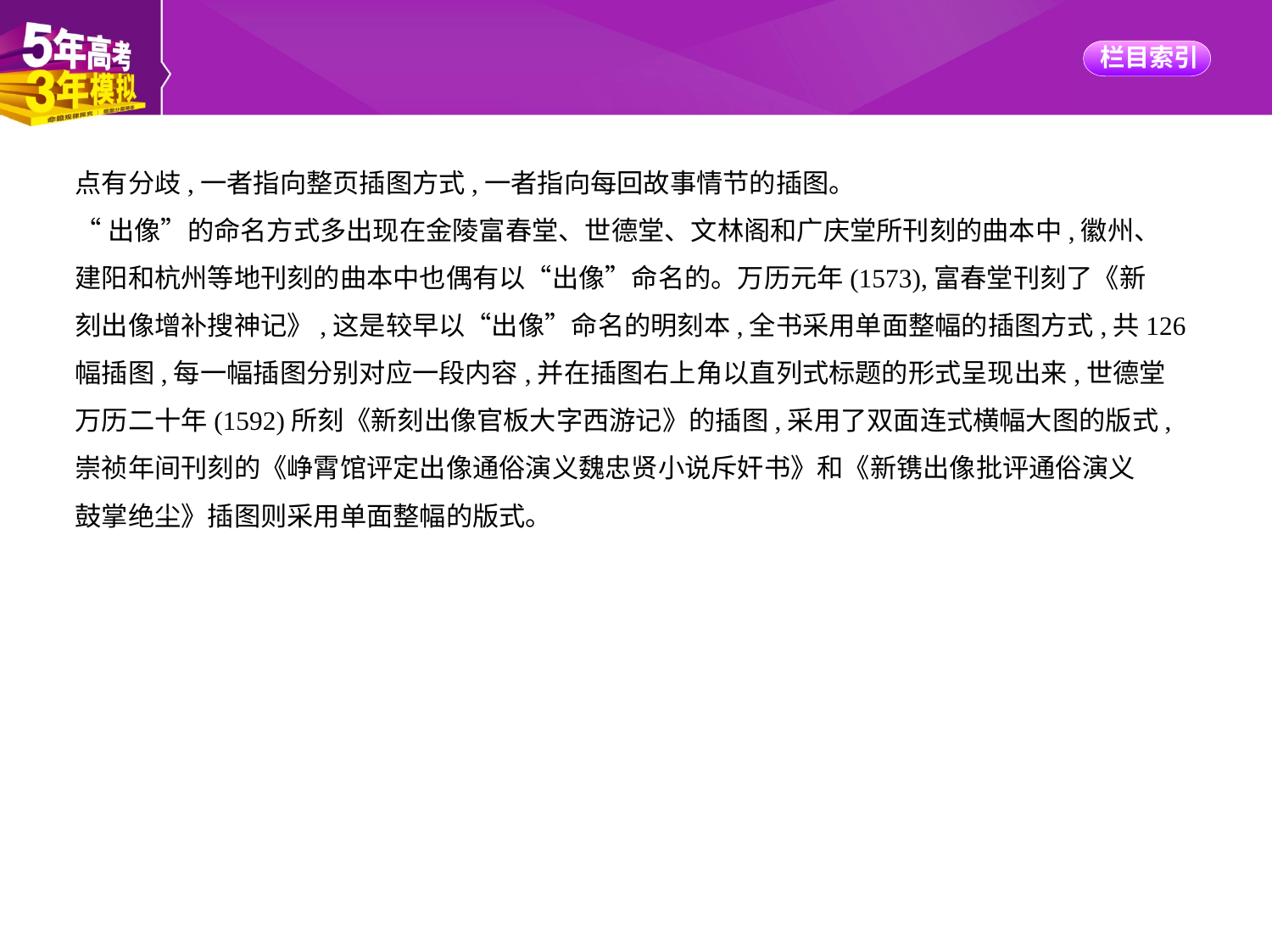

点有分歧,一者指向整页插图方式,一者指向每回故事情节的插图。
“出像”的命名方式多出现在金陵富春堂、世德堂、文林阁和广庆堂所刊刻的曲本中,徽州、
建阳和杭州等地刊刻的曲本中也偶有以“出像”命名的。万历元年(1573),富春堂刊刻了《新
刻出像增补搜神记》,这是较早以“出像”命名的明刻本,全书采用单面整幅的插图方式,共126
幅插图,每一幅插图分别对应一段内容,并在插图右上角以直列式标题的形式呈现出来,世德堂
万历二十年(1592)所刻《新刻出像官板大字西游记》的插图,采用了双面连式横幅大图的版式,
崇祯年间刊刻的《峥霄馆评定出像通俗演义魏忠贤小说斥奸书》和《新镌出像批评通俗演义
鼓掌绝尘》插图则采用单面整幅的版式。